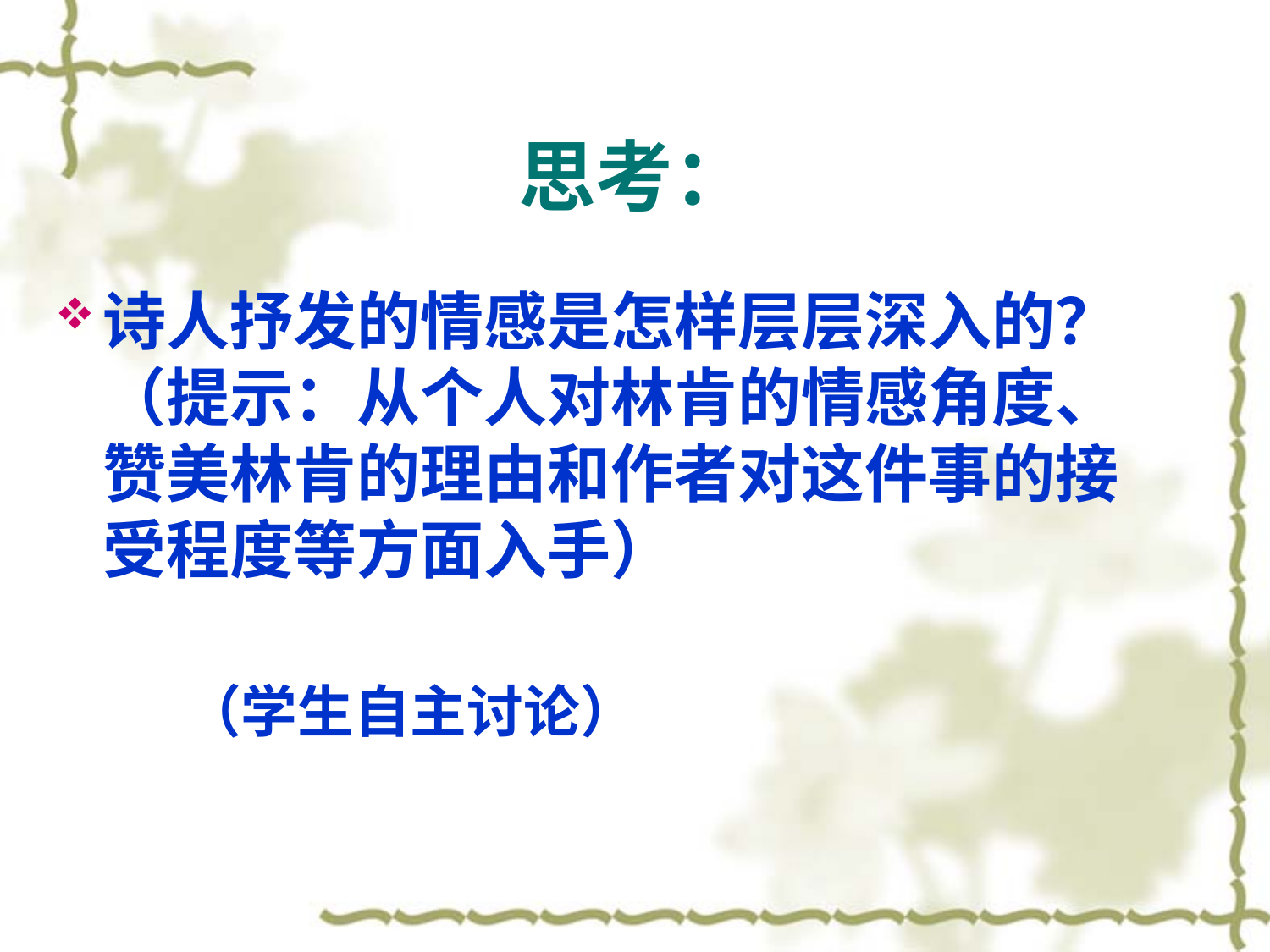

# 思考：
诗人抒发的情感是怎样层层深入的？（提示：从个人对林肯的情感角度、赞美林肯的理由和作者对这件事的接受程度等方面入手）

         （学生自主讨论）